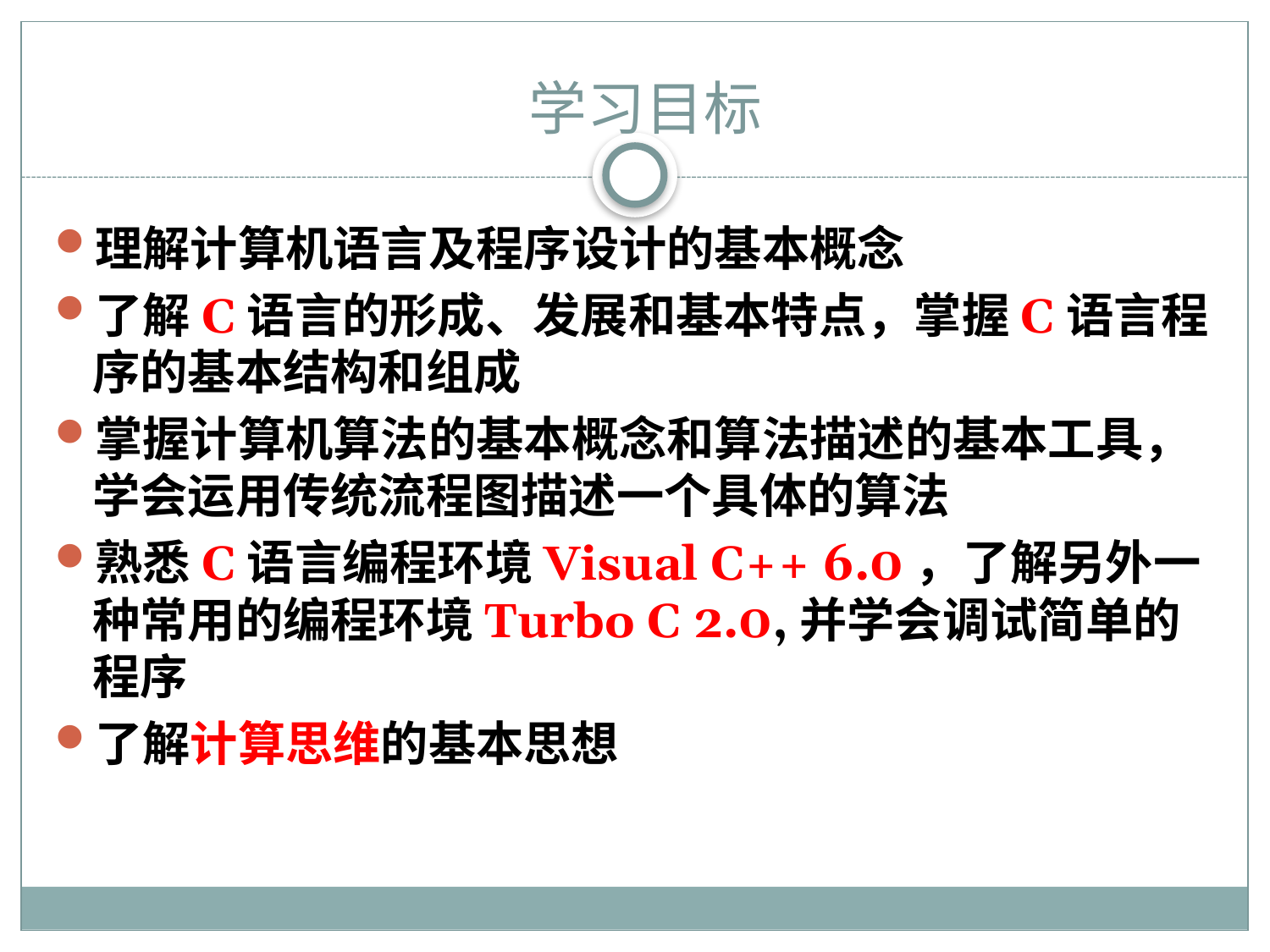

学习目标
理解计算机语言及程序设计的基本概念
了解C语言的形成、发展和基本特点，掌握C语言程序的基本结构和组成
掌握计算机算法的基本概念和算法描述的基本工具，学会运用传统流程图描述一个具体的算法
熟悉C语言编程环境Visual C++ 6.0，了解另外一种常用的编程环境Turbo C 2.0,并学会调试简单的程序
了解计算思维的基本思想